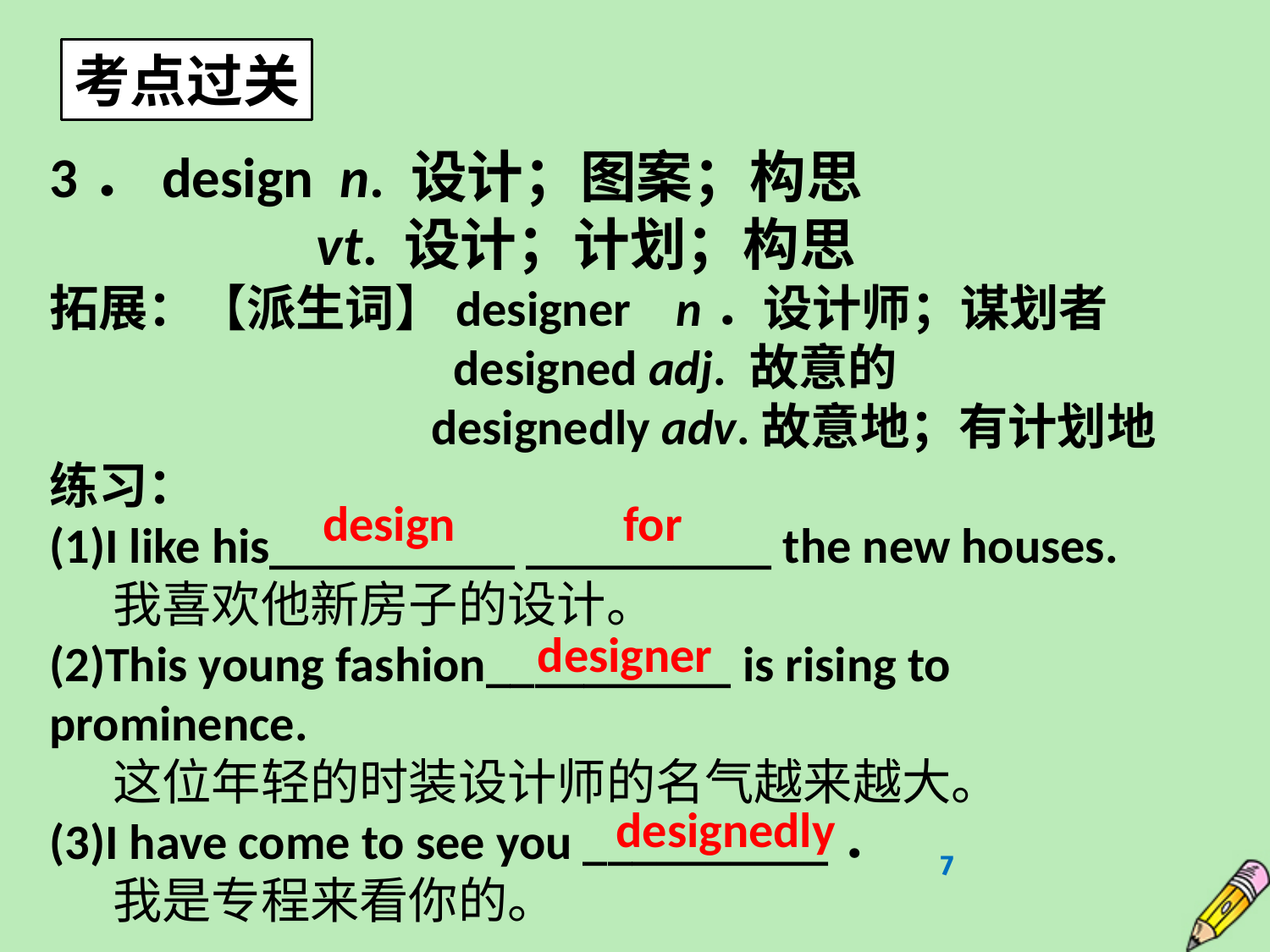

考点过关
3．design  n. 设计；图案；构思
                     vt. 设计；计划；构思
拓展：【派生词】designer    n．设计师；谋划者
                                    designed adj. 故意的
                                  designedly adv.故意地；有计划地
练习：
(1)I like his__________ __________ the new houses.
我喜欢他新房子的设计。
(2)This young fashion__________ is rising to prominence.
这位年轻的时装设计师的名气越来越大。
(3)I have come to see you __________．
我是专程来看你的。

  design               for
designer
designedly
7